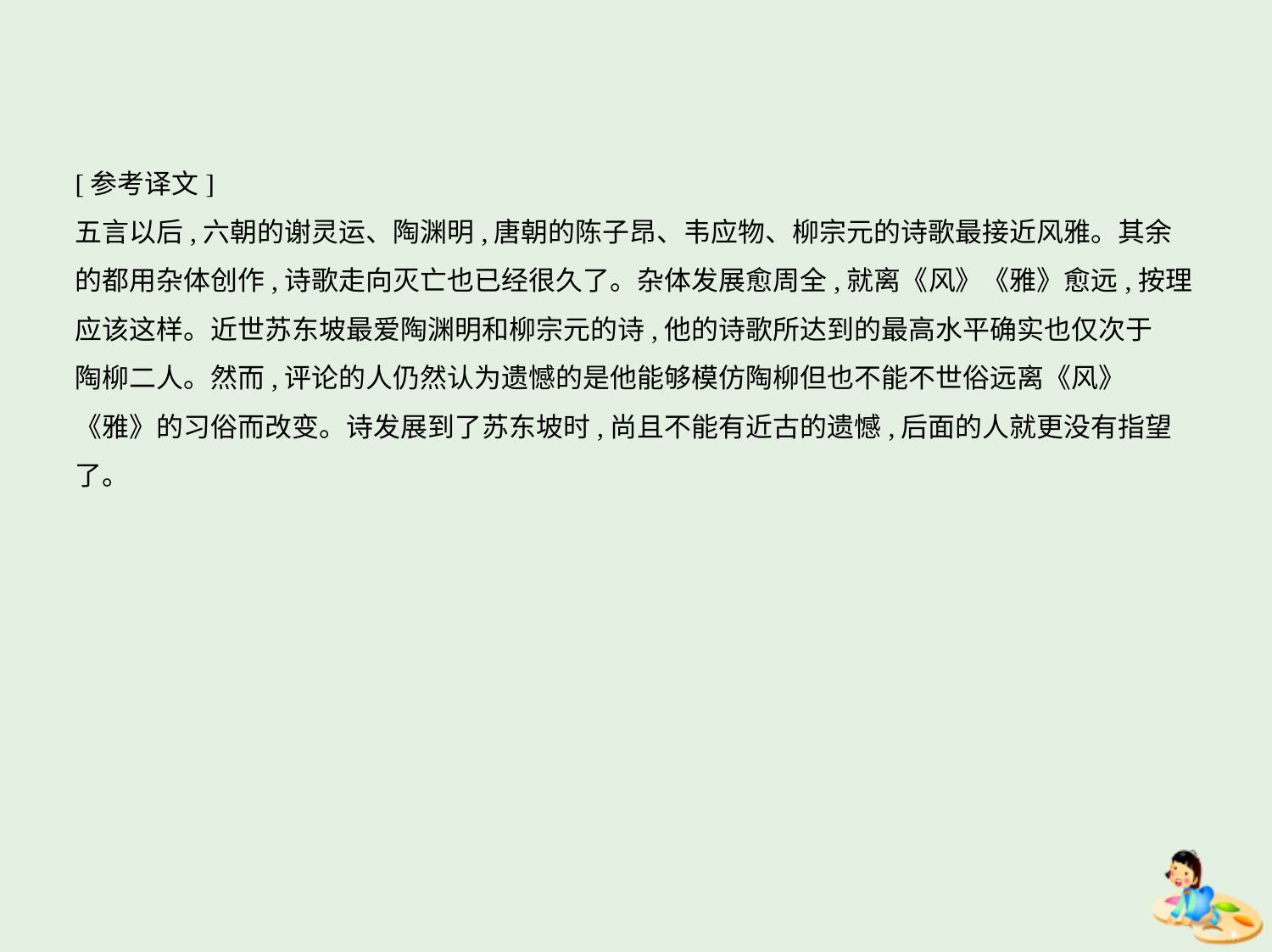

[参考译文]
五言以后,六朝的谢灵运、陶渊明,唐朝的陈子昂、韦应物、柳宗元的诗歌最接近风雅。其余
的都用杂体创作,诗歌走向灭亡也已经很久了。杂体发展愈周全,就离《风》《雅》愈远,按理
应该这样。近世苏东坡最爱陶渊明和柳宗元的诗,他的诗歌所达到的最高水平确实也仅次于
陶柳二人。然而,评论的人仍然认为遗憾的是他能够模仿陶柳但也不能不世俗远离《风》
《雅》的习俗而改变。诗发展到了苏东坡时,尚且不能有近古的遗憾,后面的人就更没有指望
了。